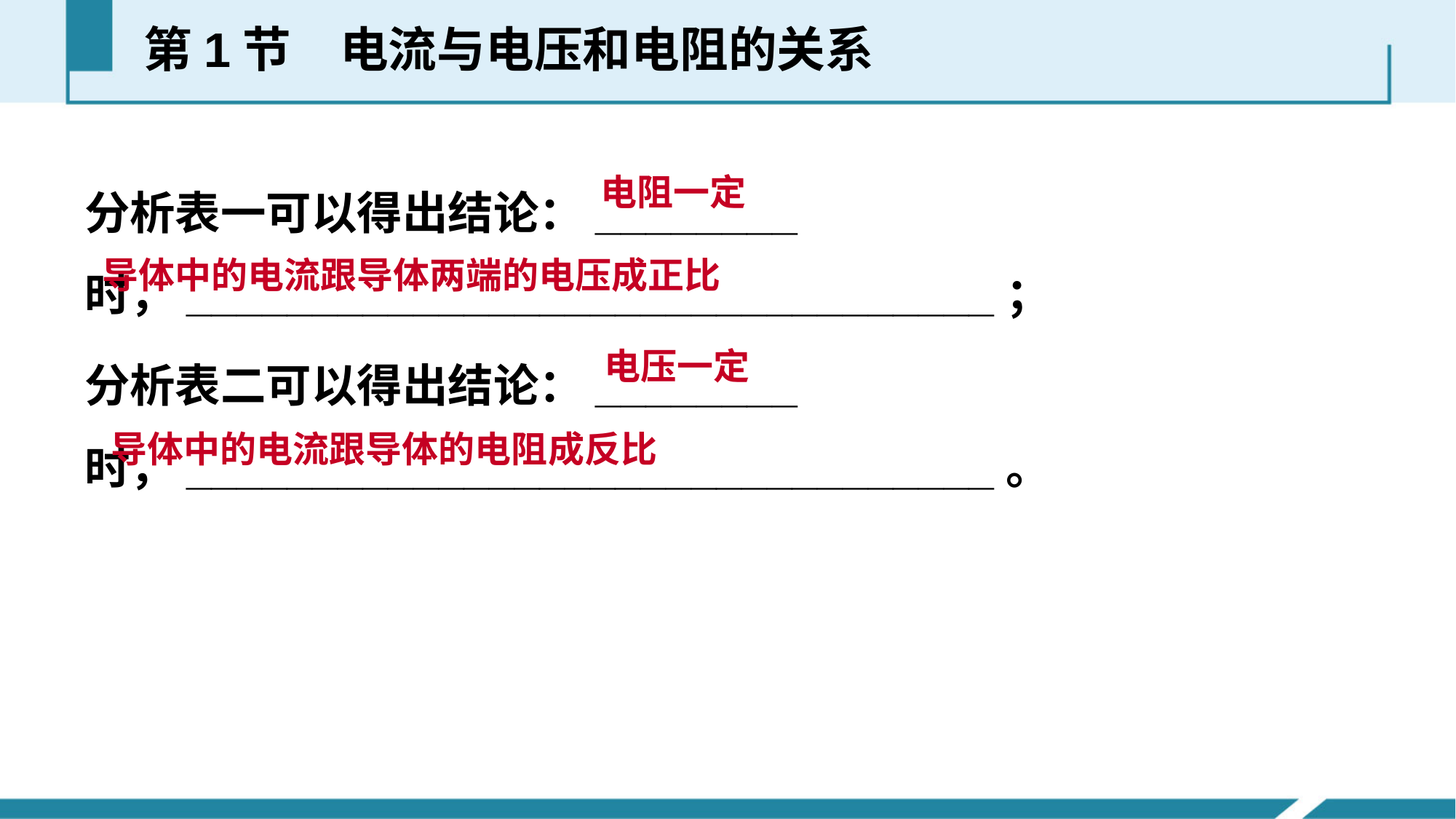

第1节　电流与电压和电阻的关系
分析表一可以得出结论：________时，________________________________；
分析表二可以得出结论：________时，________________________________。
电阻一定
导体中的电流跟导体两端的电压成正比
电压一定
导体中的电流跟导体的电阻成反比